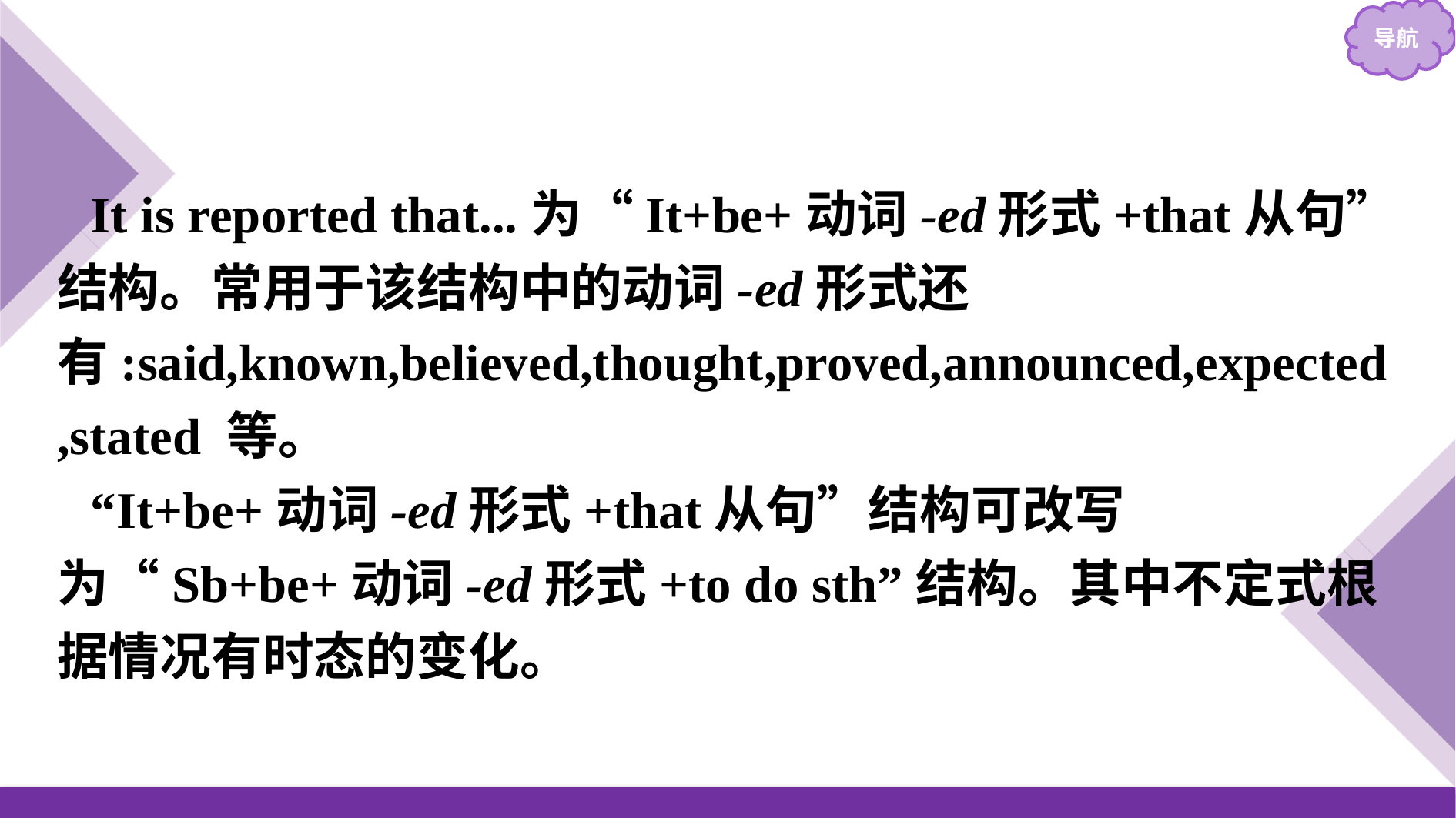

It is reported that...为“It+be+动词-ed形式+that从句”结构。常用于该结构中的动词-ed形式还有:said,known,believed,thought,proved,announced,expected,stated 等。
“It+be+动词-ed形式+that从句”结构可改写为“Sb+be+动词-ed形式+to do sth”结构。其中不定式根据情况有时态的变化。